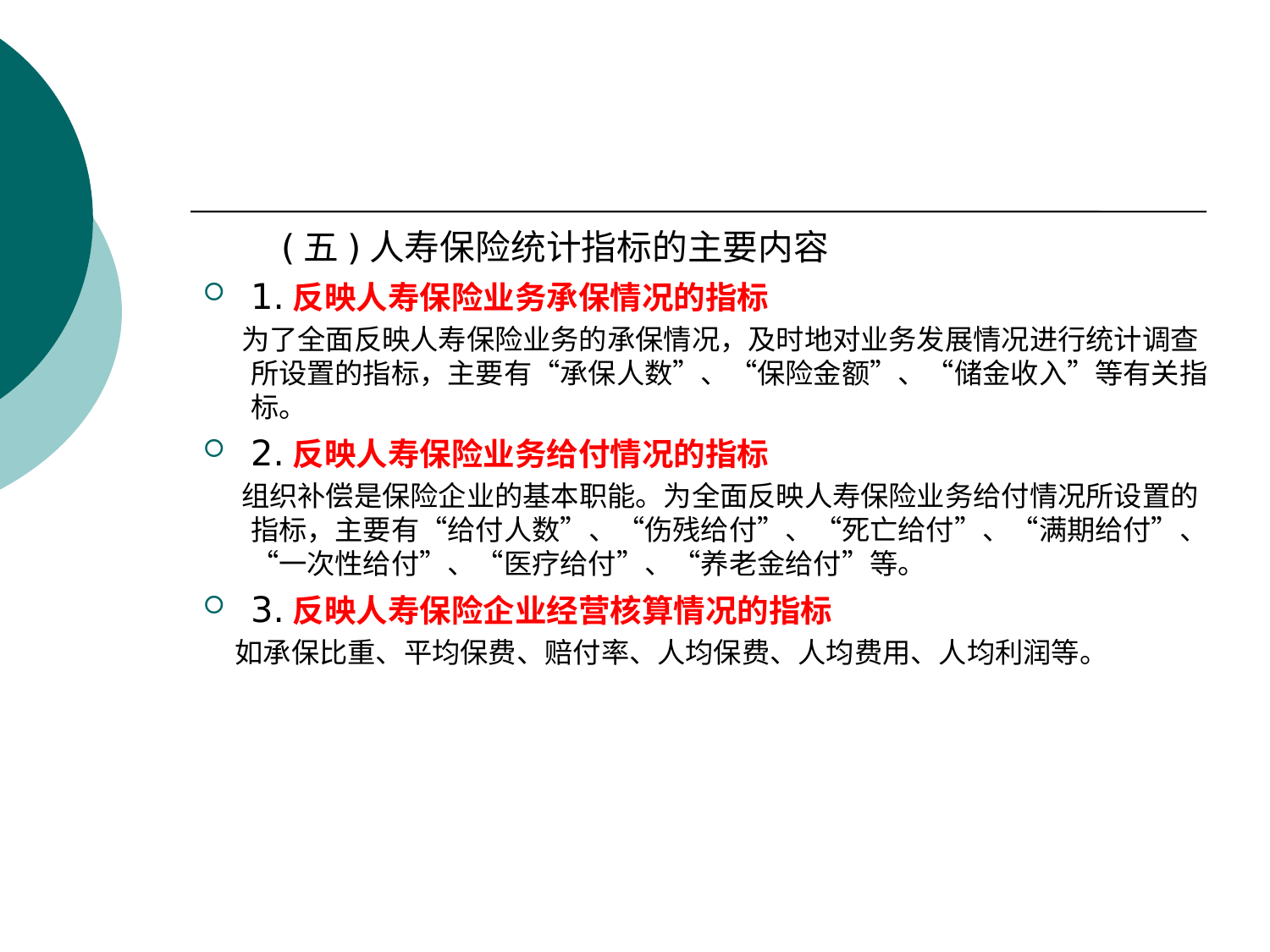

#
        (五)人寿保险统计指标的主要内容
1.反映人寿保险业务承保情况的指标
     为了全面反映人寿保险业务的承保情况，及时地对业务发展情况进行统计调查所设置的指标，主要有“承保人数”、“保险金额”、“储金收入”等有关指标。
2.反映人寿保险业务给付情况的指标
     组织补偿是保险企业的基本职能。为全面反映人寿保险业务给付情况所设置的指标，主要有“给付人数”、“伤残给付”、“死亡给付”、“满期给付”、“一次性给付”、“医疗给付”、“养老金给付”等。
3.反映人寿保险企业经营核算情况的指标
    如承保比重、平均保费、赔付率、人均保费、人均费用、人均利润等。